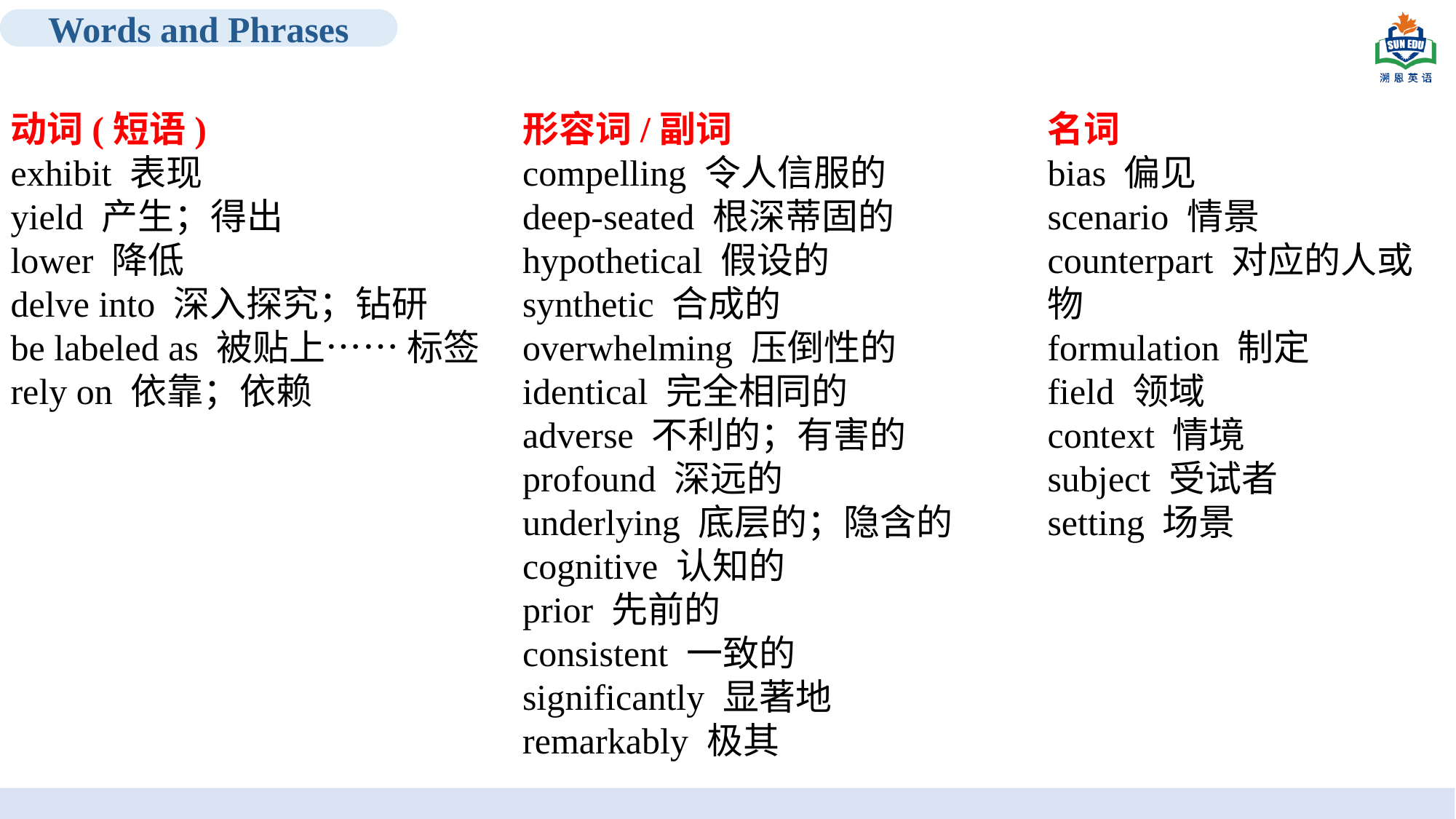

Words and Phrases
动词(短语)
exhibit 表现
yield 产生；得出
lower 降低
delve into 深入探究；钻研
be labeled as 被贴上…… 标签
rely on 依靠；依赖
形容词/副词
compelling 令人信服的
deep-seated 根深蒂固的
hypothetical 假设的
synthetic 合成的
overwhelming 压倒性的
identical 完全相同的
adverse 不利的；有害的
profound 深远的
underlying 底层的；隐含的
cognitive 认知的
prior 先前的
consistent 一致的
significantly 显著地
remarkably 极其
名词
bias 偏见
scenario 情景
counterpart 对应的人或物
formulation 制定
field 领域
context 情境
subject 受试者
setting 场景
TRAVEL